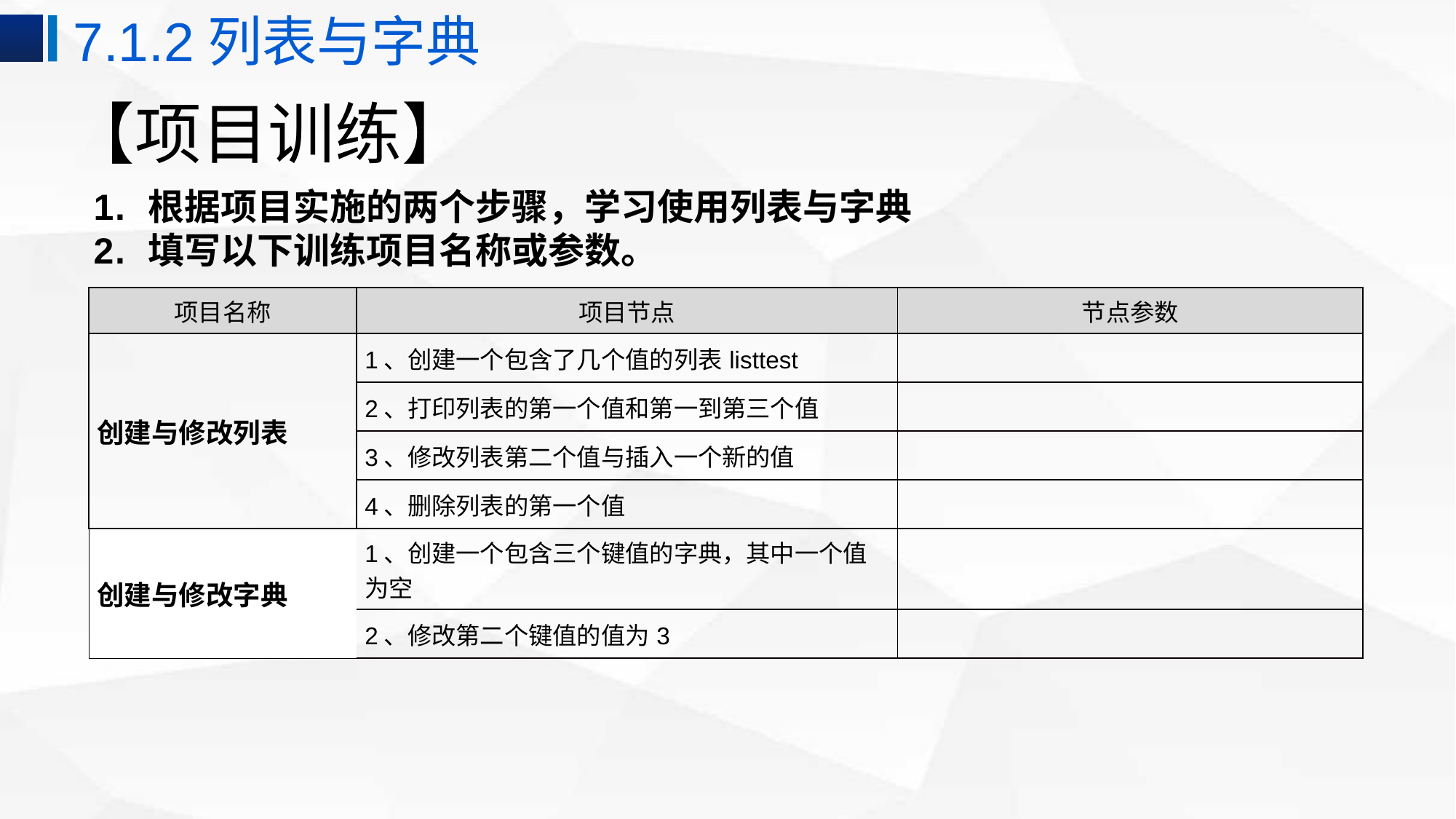

7.1.2列表与字典

# 【项目训练】
根据项目实施的两个步骤，学习使用列表与字典
填写以下训练项目名称或参数。
| 项目名称 | 项目节点 | 节点参数 |
| --- | --- | --- |
| 创建与修改列表 | 1、创建一个包含了几个值的列表listtest |  |
|  | 2、打印列表的第一个值和第一到第三个值 |  |
|  | 3、修改列表第二个值与插入一个新的值 |  |
|  | 4、删除列表的第一个值 |  |
| 创建与修改字典 | 1、创建一个包含三个键值的字典，其中一个值为空 |  |
|  | 2、修改第二个键值的值为3 |  |